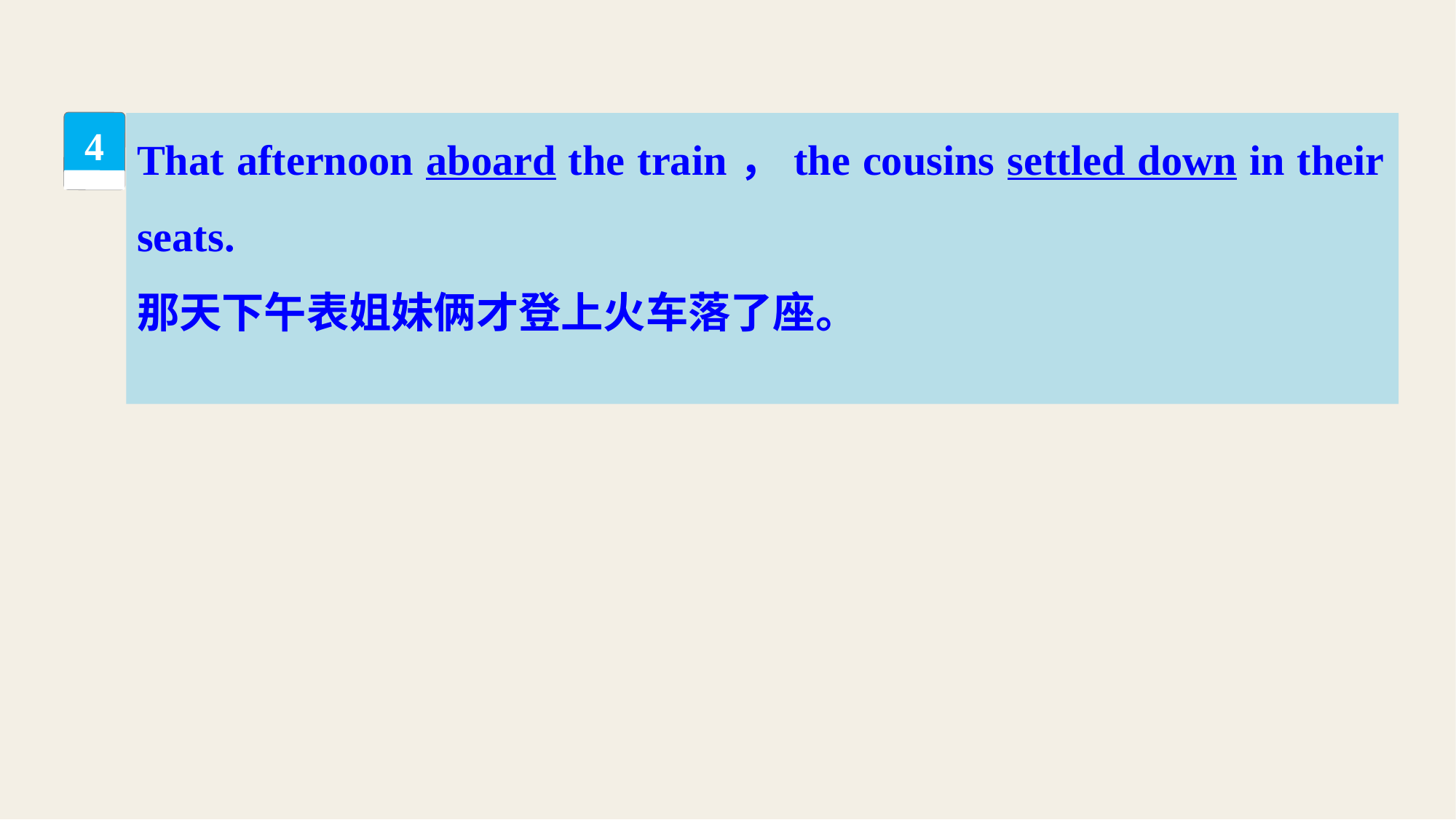

That afternoon aboard the train，the cousins settled down in their seats.
那天下午表姐妹俩才登上火车落了座。

4